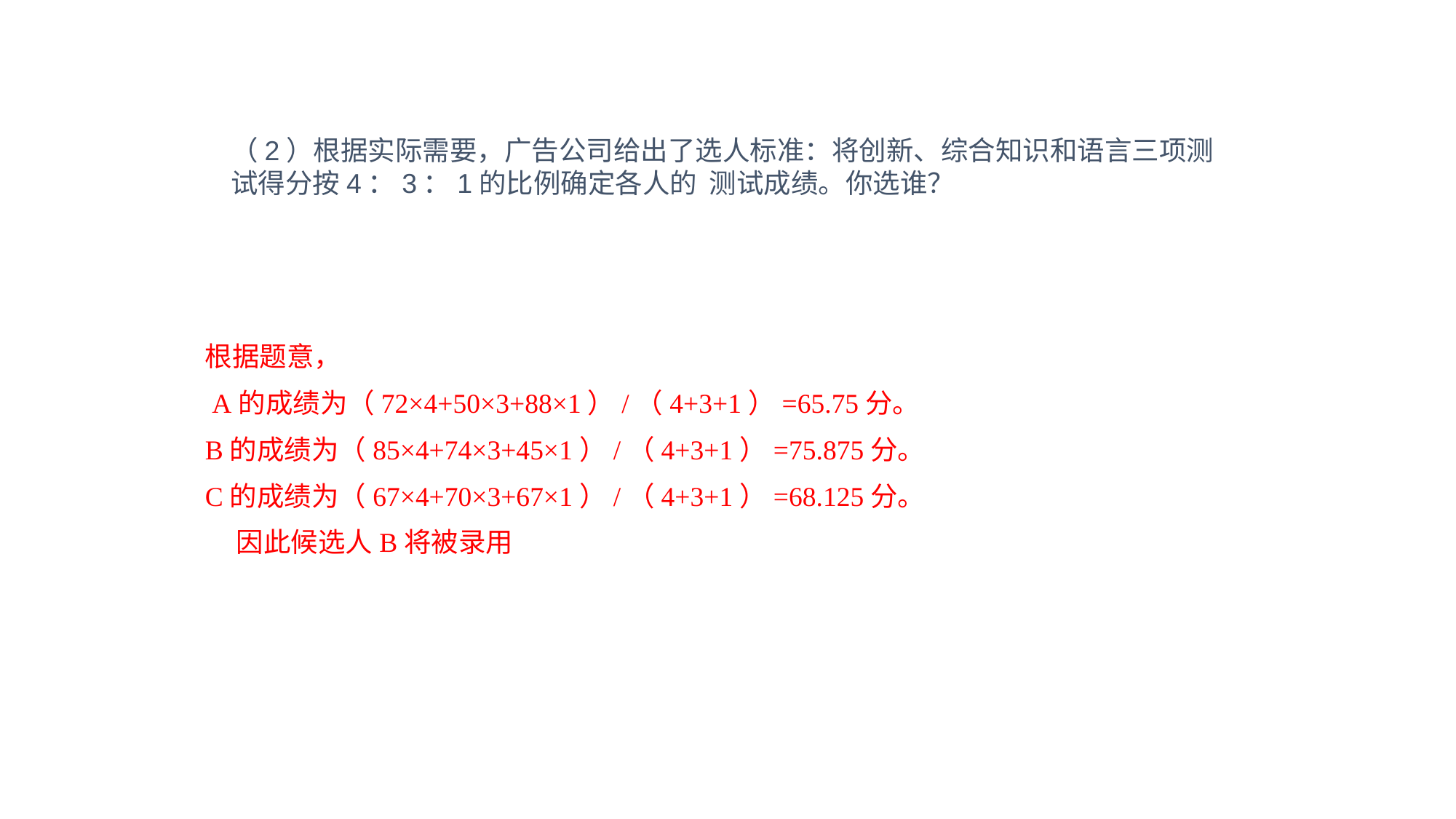

（2）根据实际需要，广告公司给出了选人标准：将创新、综合知识和语言三项测试得分按4：3：1的比例确定各人的  测试成绩。你选谁？
根据题意，
 A的成绩为（72×4+50×3+88×1）/（4+3+1）=65.75分。
B的成绩为（85×4+74×3+45×1）/（4+3+1）=75.875分。
C的成绩为（67×4+70×3+67×1）/（4+3+1）=68.125分。
    因此候选人B将被录用